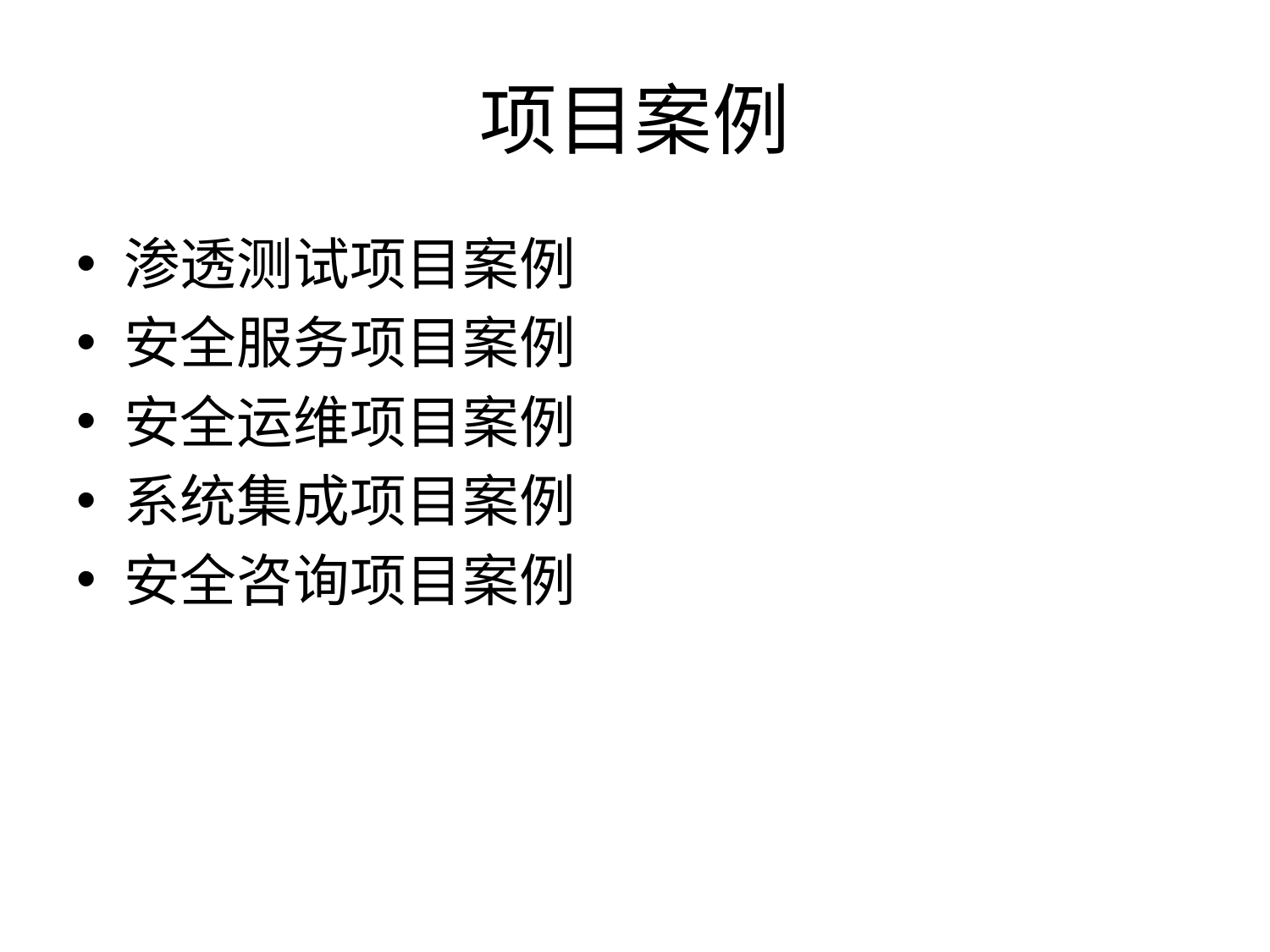

# 项目案例
渗透测试项目案例
安全服务项目案例
安全运维项目案例
系统集成项目案例
安全咨询项目案例